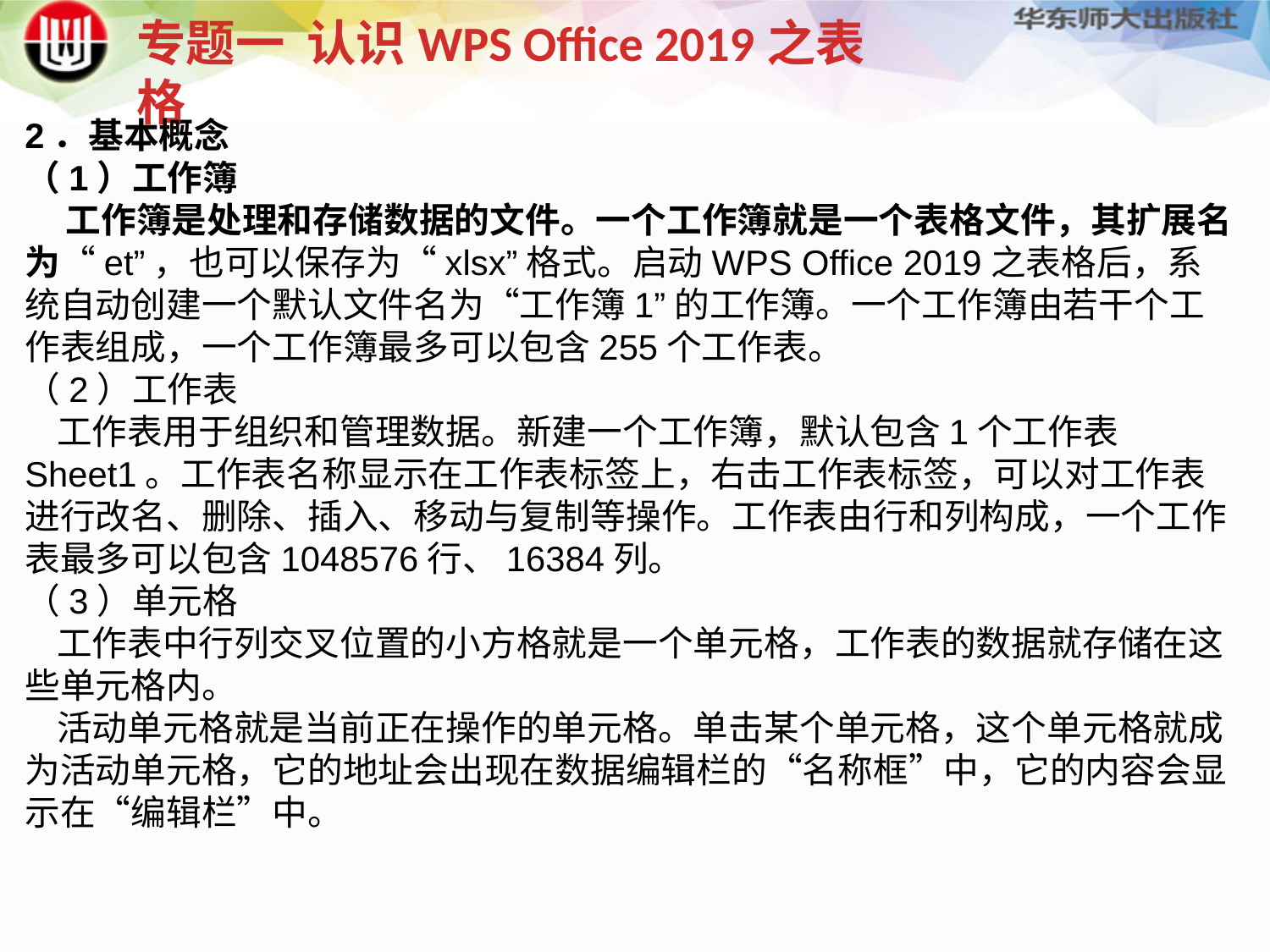

专题一  认识WPS Office 2019之表格
2．基本概念（1）工作簿    工作簿是处理和存储数据的文件。一个工作簿就是一个表格文件，其扩展名为“et”，也可以保存为“xlsx”格式。启动WPS Office 2019之表格后，系统自动创建一个默认文件名为“工作簿1”的工作簿。一个工作簿由若干个工作表组成，一个工作簿最多可以包含255个工作表。（2）工作表   工作表用于组织和管理数据。新建一个工作簿，默认包含1个工作表Sheet1。工作表名称显示在工作表标签上，右击工作表标签，可以对工作表进行改名、删除、插入、移动与复制等操作。工作表由行和列构成，一个工作表最多可以包含1048576行、16384列。（3）单元格   工作表中行列交叉位置的小方格就是一个单元格，工作表的数据就存储在这些单元格内。   活动单元格就是当前正在操作的单元格。单击某个单元格，这个单元格就成为活动单元格，它的地址会出现在数据编辑栏的“名称框”中，它的内容会显示在“编辑栏”中。